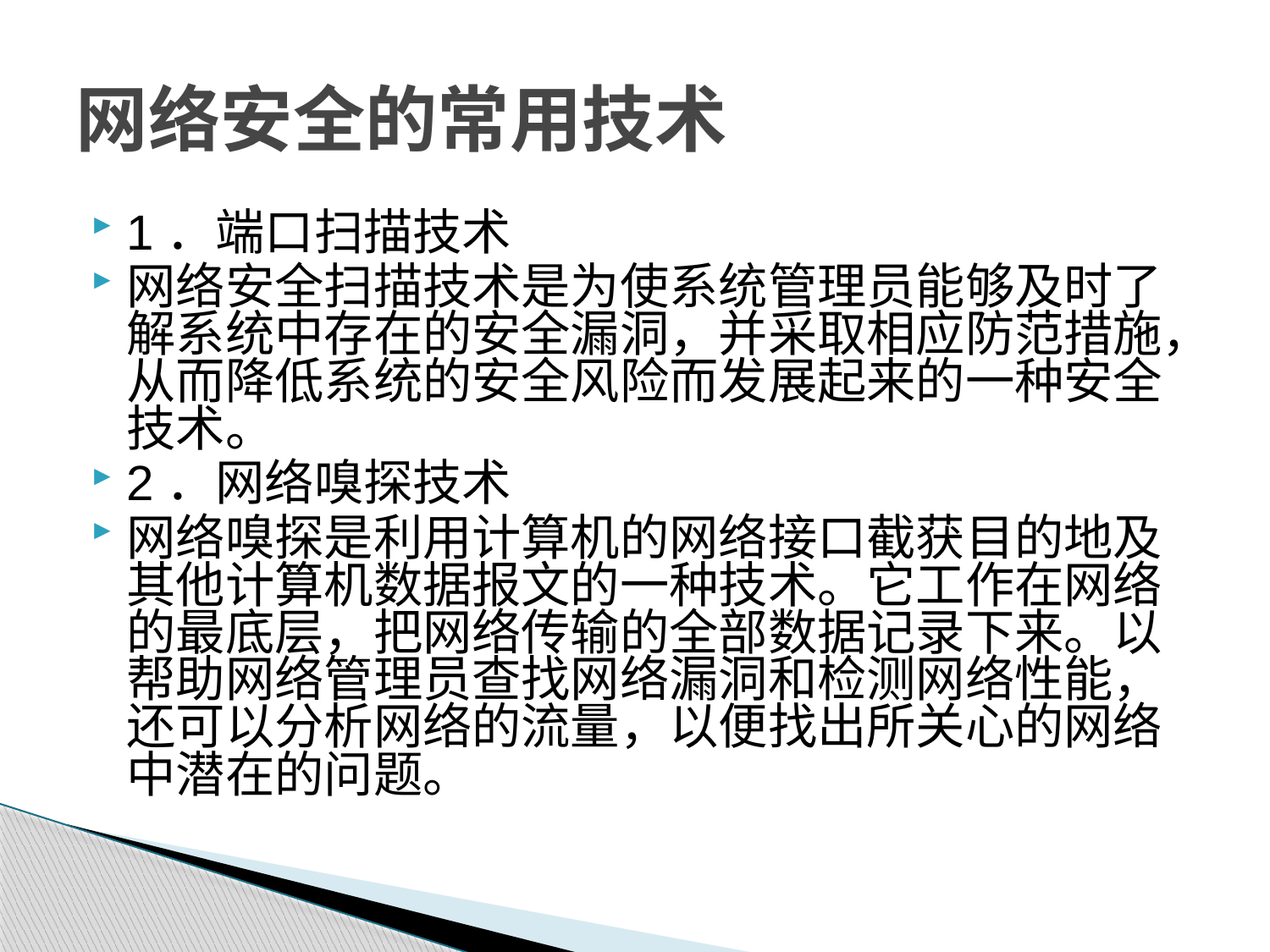

# 网络安全的常用技术
1．端口扫描技术
网络安全扫描技术是为使系统管理员能够及时了解系统中存在的安全漏洞，并采取相应防范措施，从而降低系统的安全风险而发展起来的一种安全技术。
2．网络嗅探技术
网络嗅探是利用计算机的网络接口截获目的地及其他计算机数据报文的一种技术。它工作在网络的最底层，把网络传输的全部数据记录下来。以帮助网络管理员查找网络漏洞和检测网络性能，还可以分析网络的流量，以便找出所关心的网络中潜在的问题。